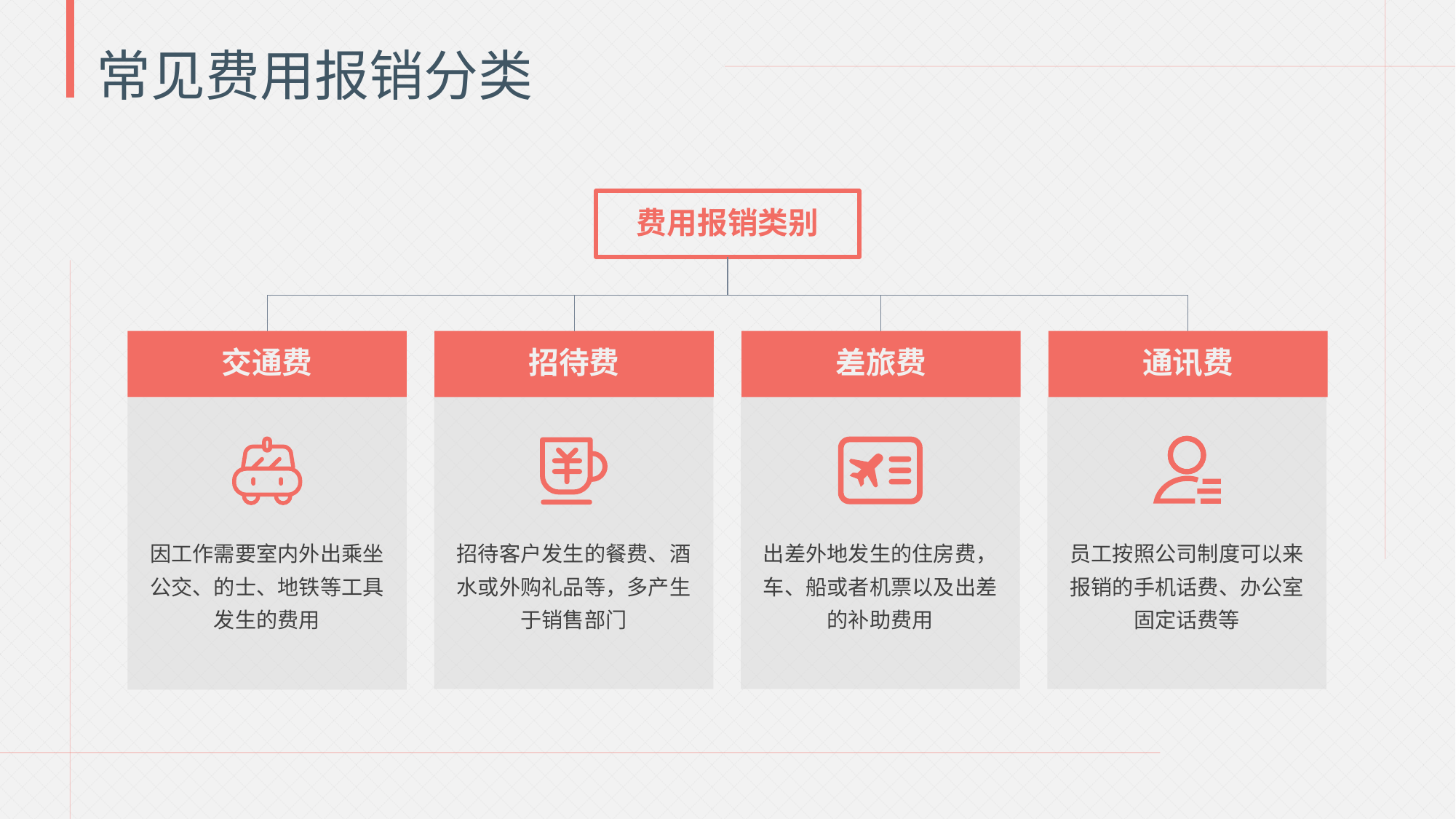

常见费用报销分类
费用报销类别
交通费
招待费
差旅费
通讯费

因工作需要室内外出乘坐公交、的士、地铁等工具发生的费用
招待客户发生的餐费、酒水或外购礼品等，多产生于销售部门
出差外地发生的住房费，车、船或者机票以及出差的补助费用
员工按照公司制度可以来报销的手机话费、办公室固定话费等